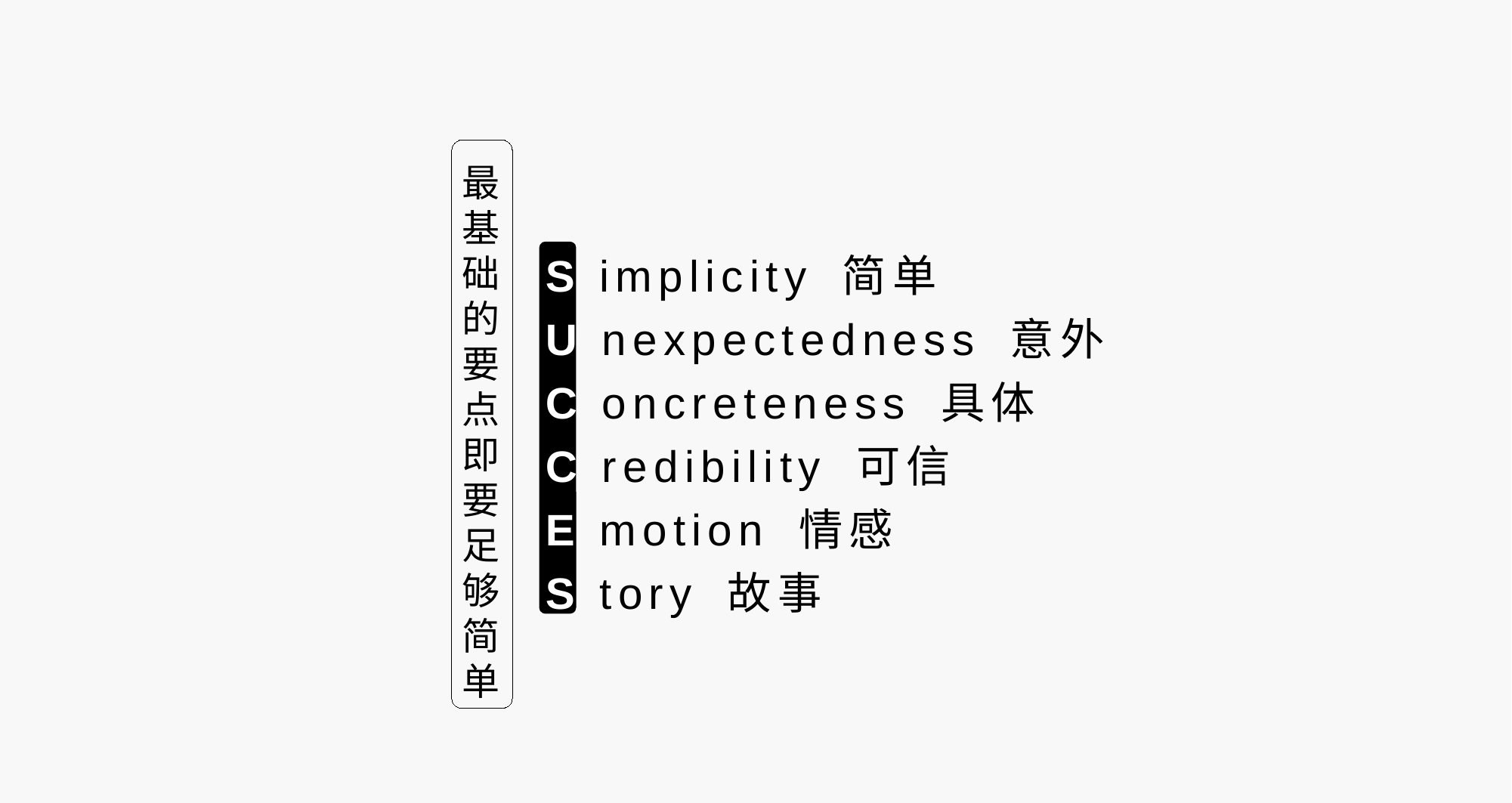

最
基
础
的
要
点
即
要
足
够
简
单
S implicity 简单
U nexpectedness 意外
C oncreteness 具体
C redibility 可信
E motion 情感
S tory 故事